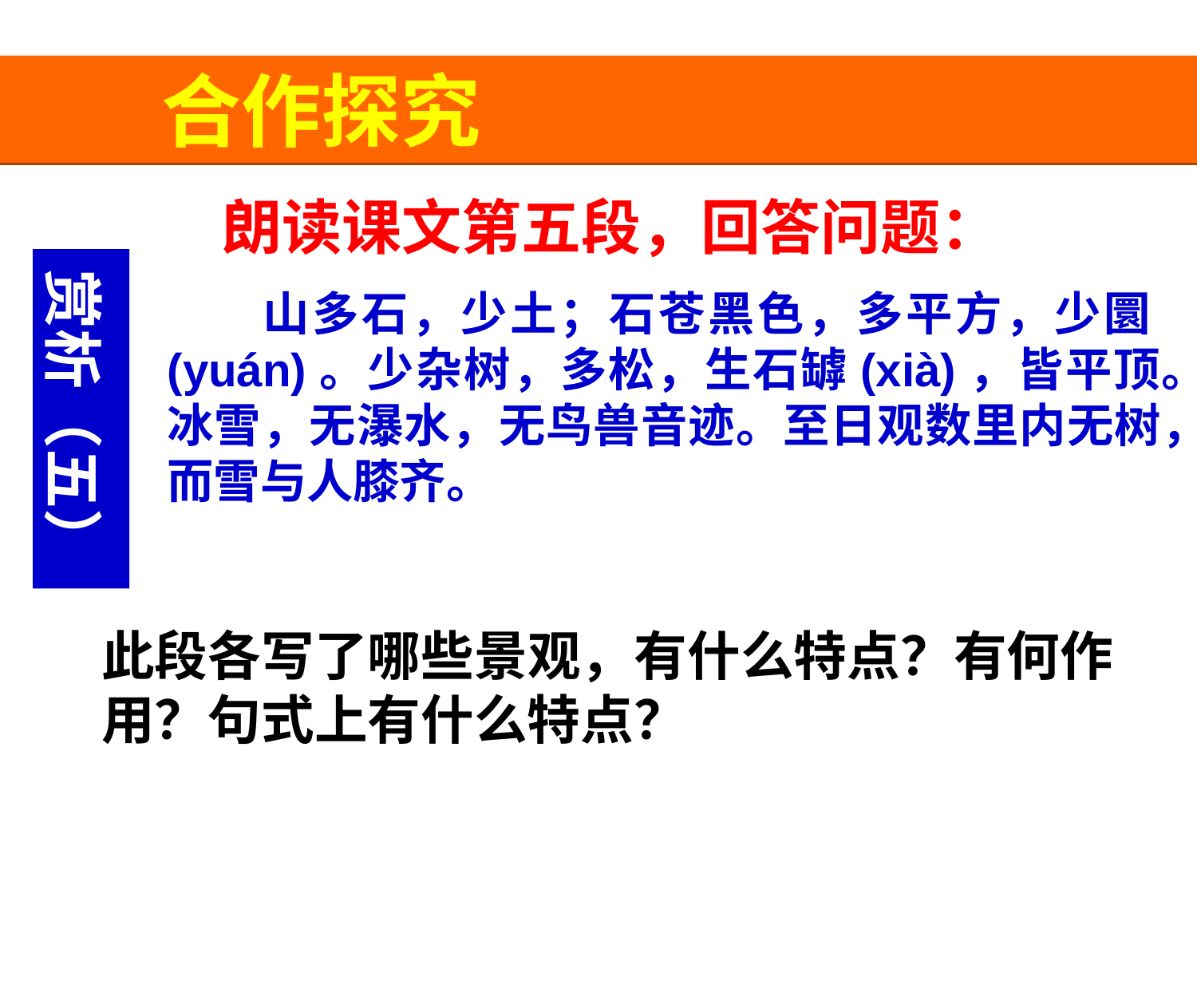

合作探究
   朗读课文第五段，回答问题：
      山多石，少土；石苍黑色，多平方，少圜(yuán)。少杂树，多松，生石罅(xià)，皆平顶。冰雪，无瀑水，无鸟兽音迹。至日观数里内无树，而雪与人膝齐。

赏析（五）

此段各写了哪些景观，有什么特点？有何作用？句式上有什么特点？